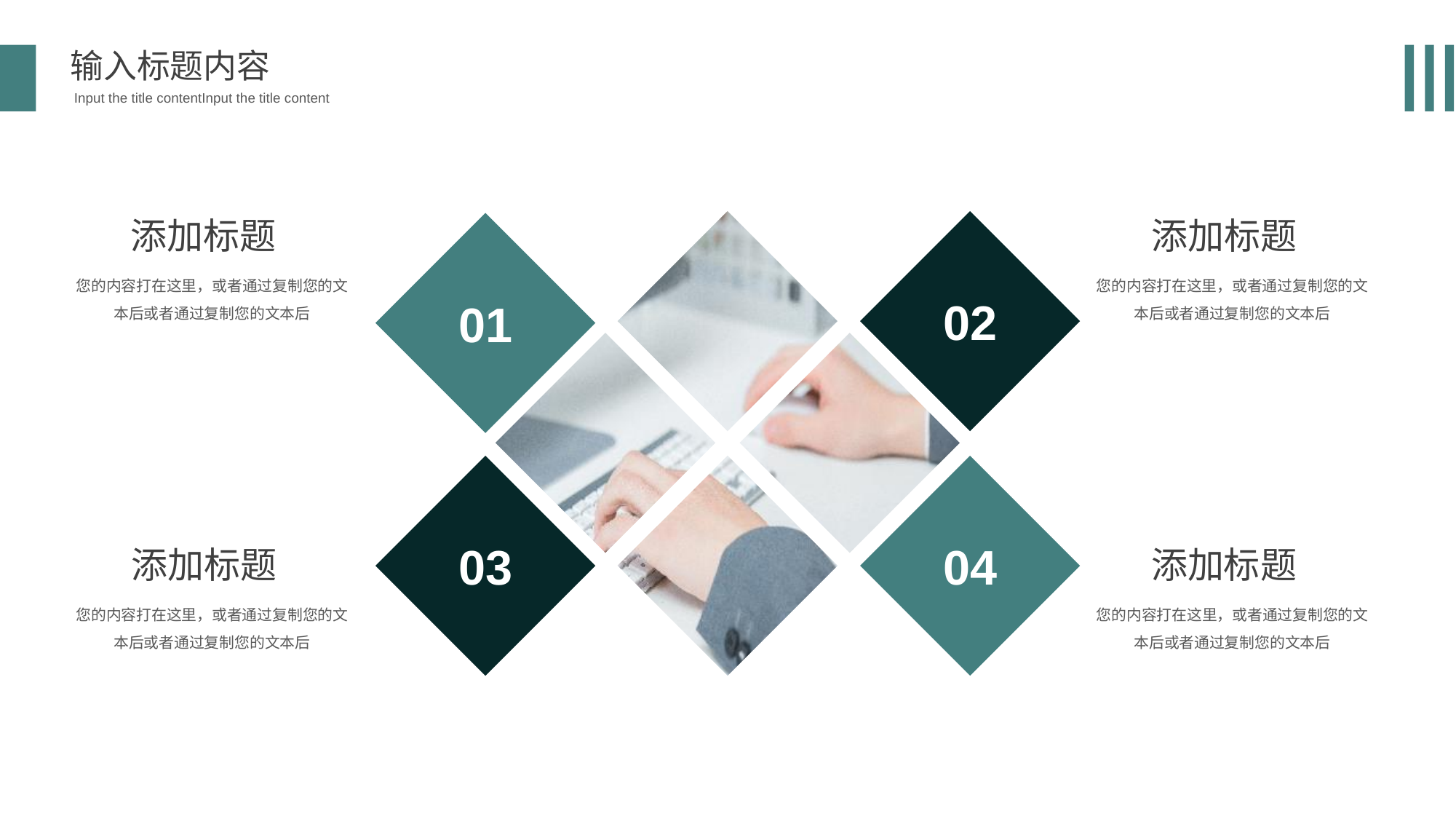

输入标题内容
Input the title contentInput the title content

02
添加标题
您的内容打在这里，或者通过复制您的文本后或者通过复制您的文本后
添加标题
您的内容打在这里，或者通过复制您的文本后或者通过复制您的文本后
01
03
04
添加标题
您的内容打在这里，或者通过复制您的文本后或者通过复制您的文本后
添加标题
您的内容打在这里，或者通过复制您的文本后或者通过复制您的文本后